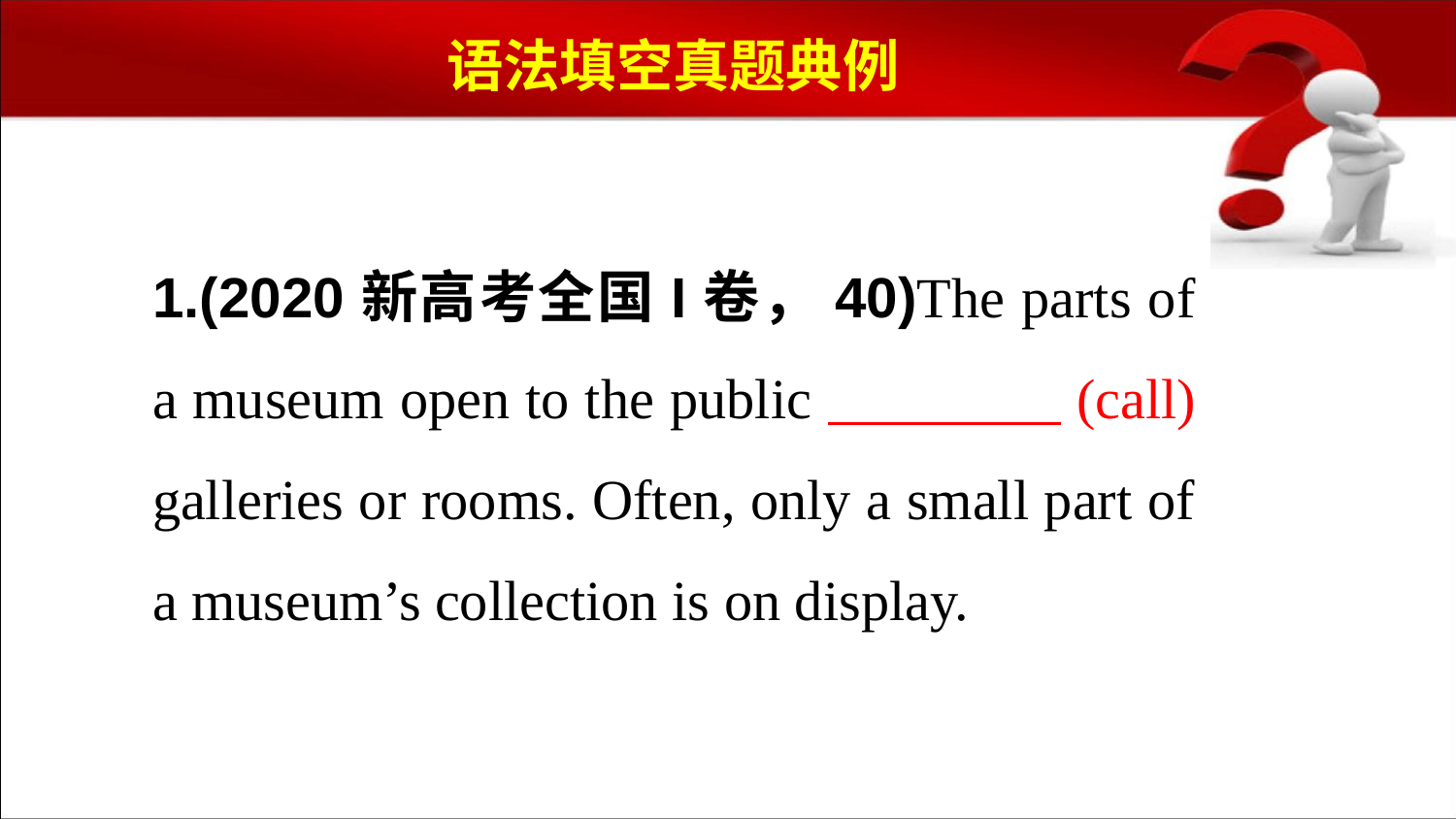

语法填空真题典例
1.(2020新高考全国I卷，40)The parts of a museum open to the public                 (call) galleries or rooms. Often, only a small part of a museum’s collection is on display.